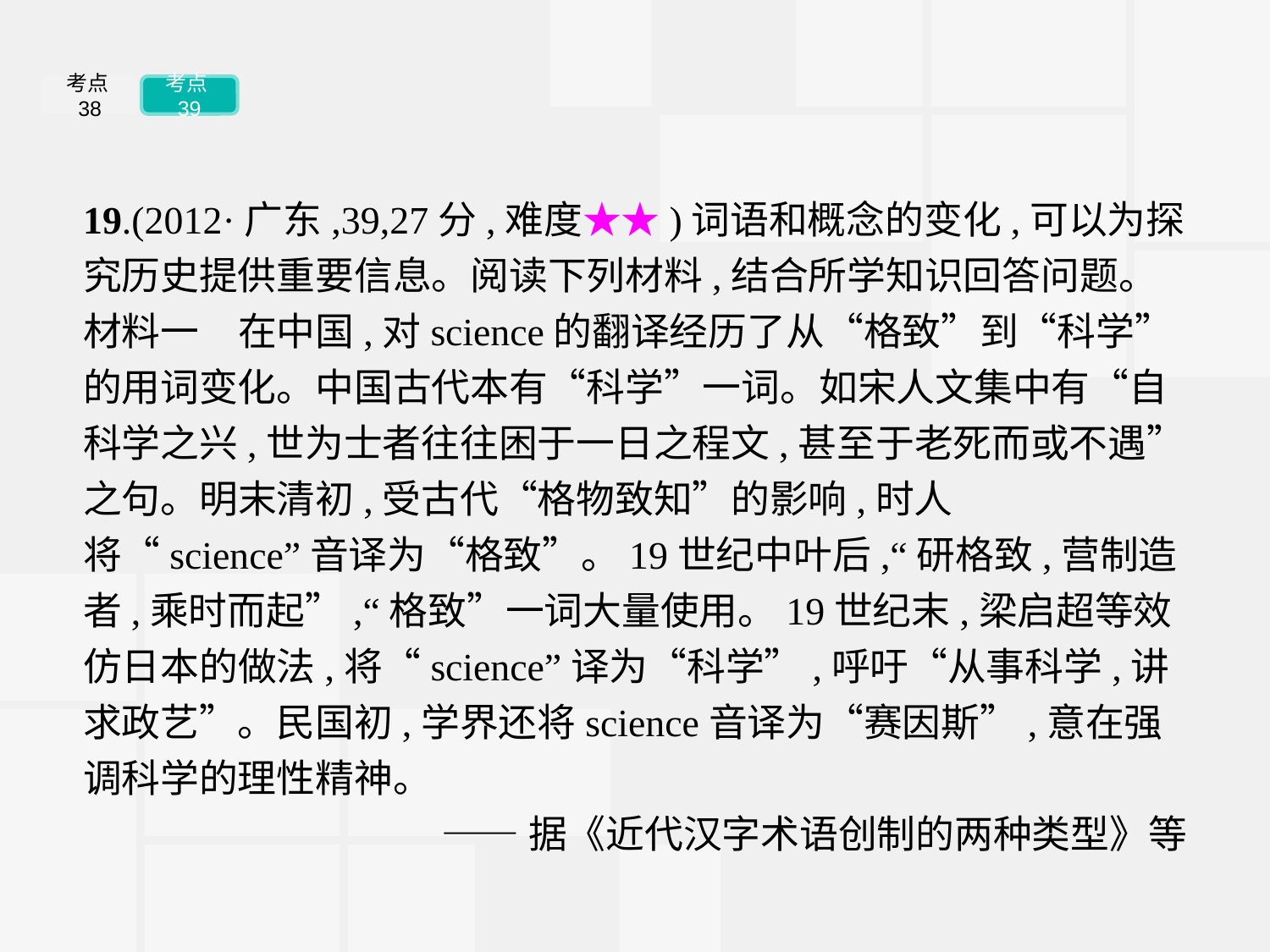

考点38
考点39
19.(2012·广东,39,27分,难度★★)词语和概念的变化,可以为探究历史提供重要信息。阅读下列材料,结合所学知识回答问题。
材料一　在中国,对science的翻译经历了从“格致”到“科学”的用词变化。中国古代本有“科学”一词。如宋人文集中有“自科学之兴,世为士者往往困于一日之程文,甚至于老死而或不遇”之句。明末清初,受古代“格物致知”的影响,时人将“science”音译为“格致”。19世纪中叶后,“研格致,营制造者,乘时而起”,“格致”一词大量使用。19世纪末,梁启超等效仿日本的做法,将“science”译为“科学”,呼吁“从事科学,讲求政艺”。民国初,学界还将science音译为“赛因斯”,意在强调科学的理性精神。
——据《近代汉字术语创制的两种类型》等